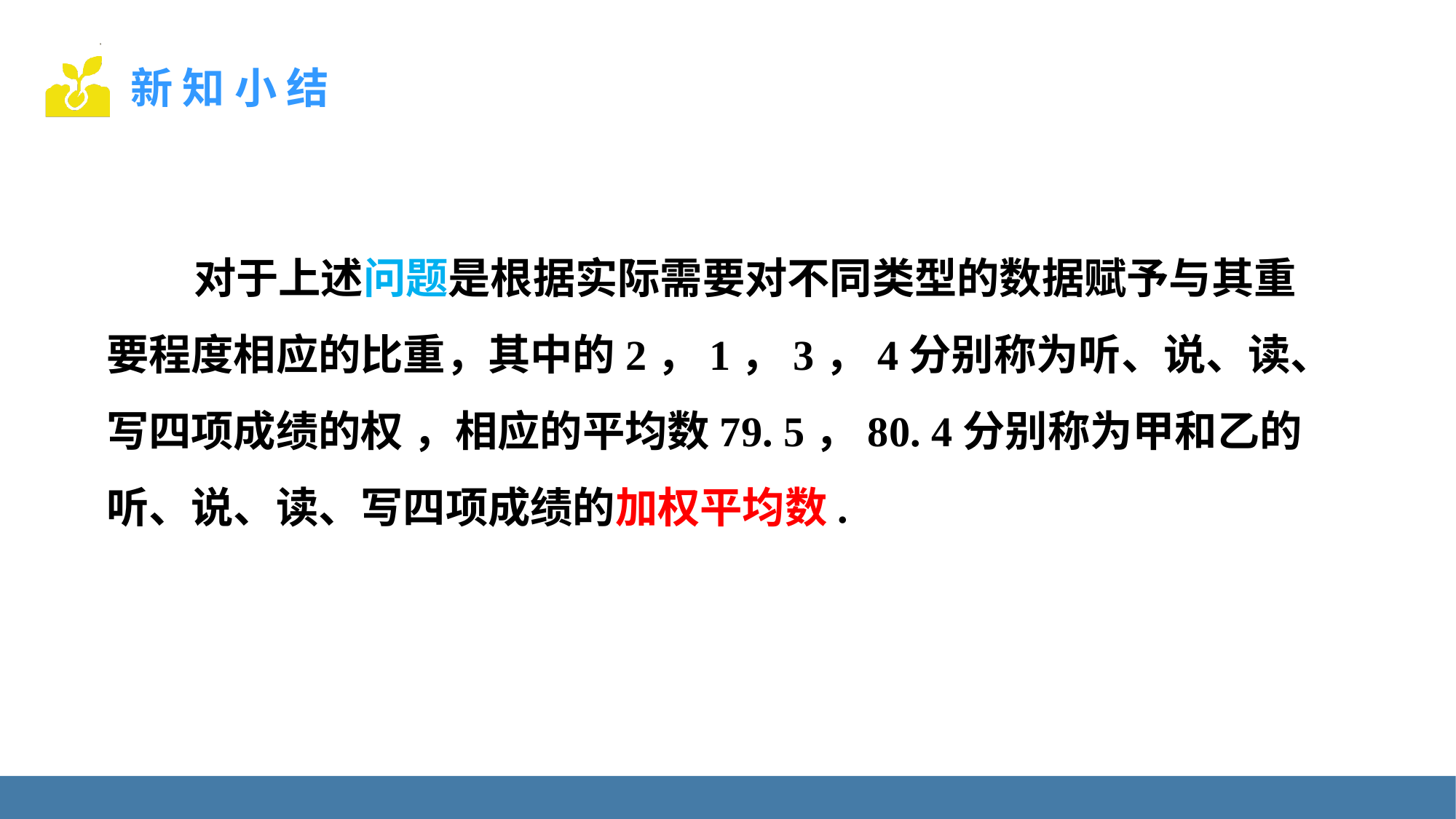

对于上述问题是根据实际需要对不同类型的数据赋予与其重要程度相应的比重，其中的2，1，3，4分别称为听、说、读、写四项成绩的权 ，相应的平均数79. 5，80. 4分别称为甲和乙的听、说、读、写四项成绩的加权平均数.